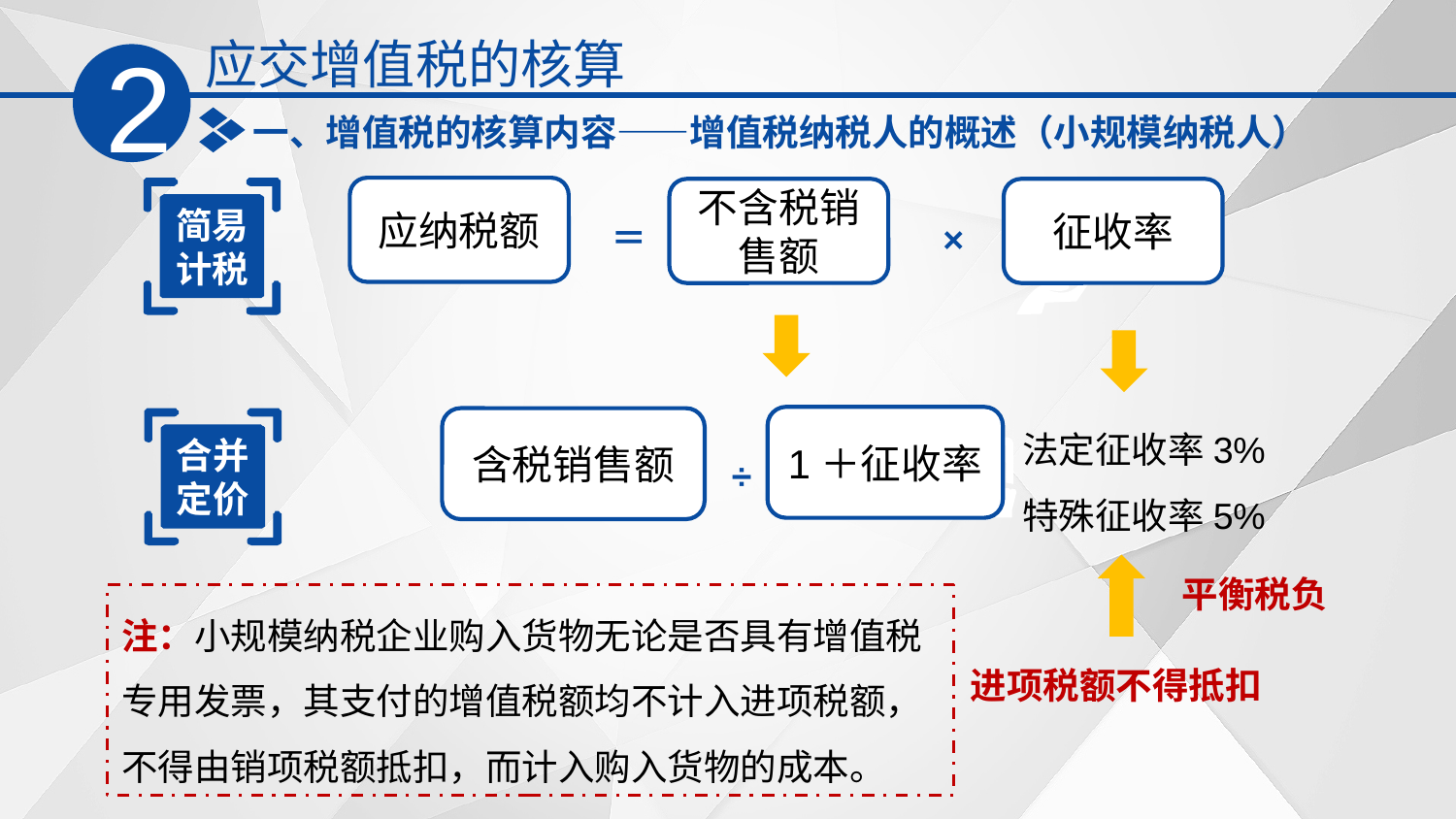

应交增值税的核算
2

一、增值税的核算内容——增值税纳税人的概述（小规模纳税人）

应纳税额
征收率
不含税销售额
＝
×
简易计税

法定征收率3%
特殊征收率5%
1＋征收率
含税销售额
÷
合并定价

平衡税负

注：小规模纳税企业购入货物无论是否具有增值税专用发票，其支付的增值税额均不计入进项税额，不得由销项税额抵扣，而计入购入货物的成本。
进项税额不得抵扣